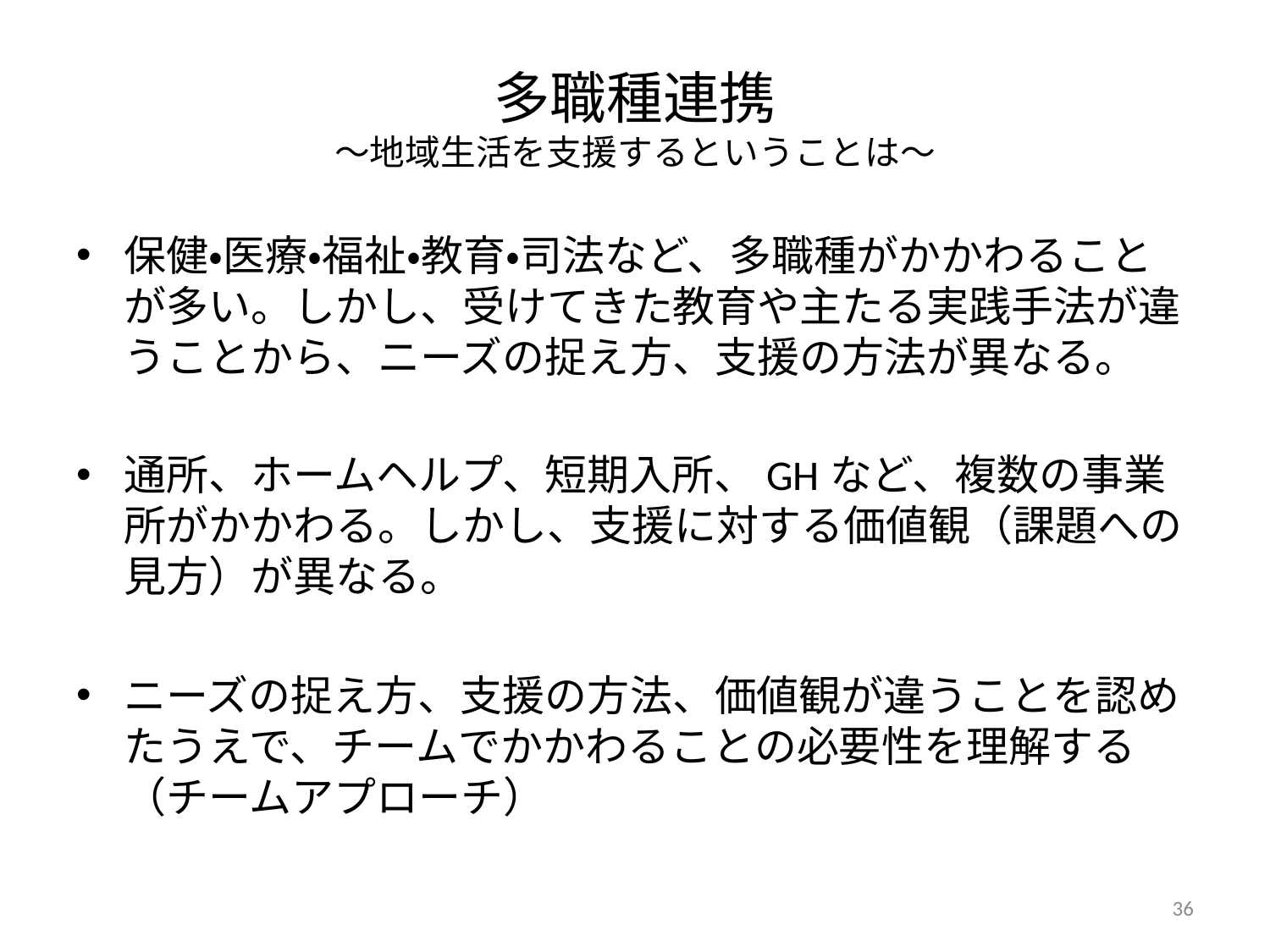

# 多職種連携 ～地域生活を支援するということは～
保健・医療・福祉・教育・司法など、多職種がかかわることが多い。しかし、受けてきた教育や主たる実践手法が違うことから、ニーズの捉え方、支援の方法が異なる。

通所、ホームヘルプ、短期入所、GHなど、複数の事業所がかかわる。しかし、支援に対する価値観（課題への見方）が異なる。

ニーズの捉え方、支援の方法、価値観が違うことを認めたうえで、チームでかかわることの必要性を理解する（チームアプローチ）

36